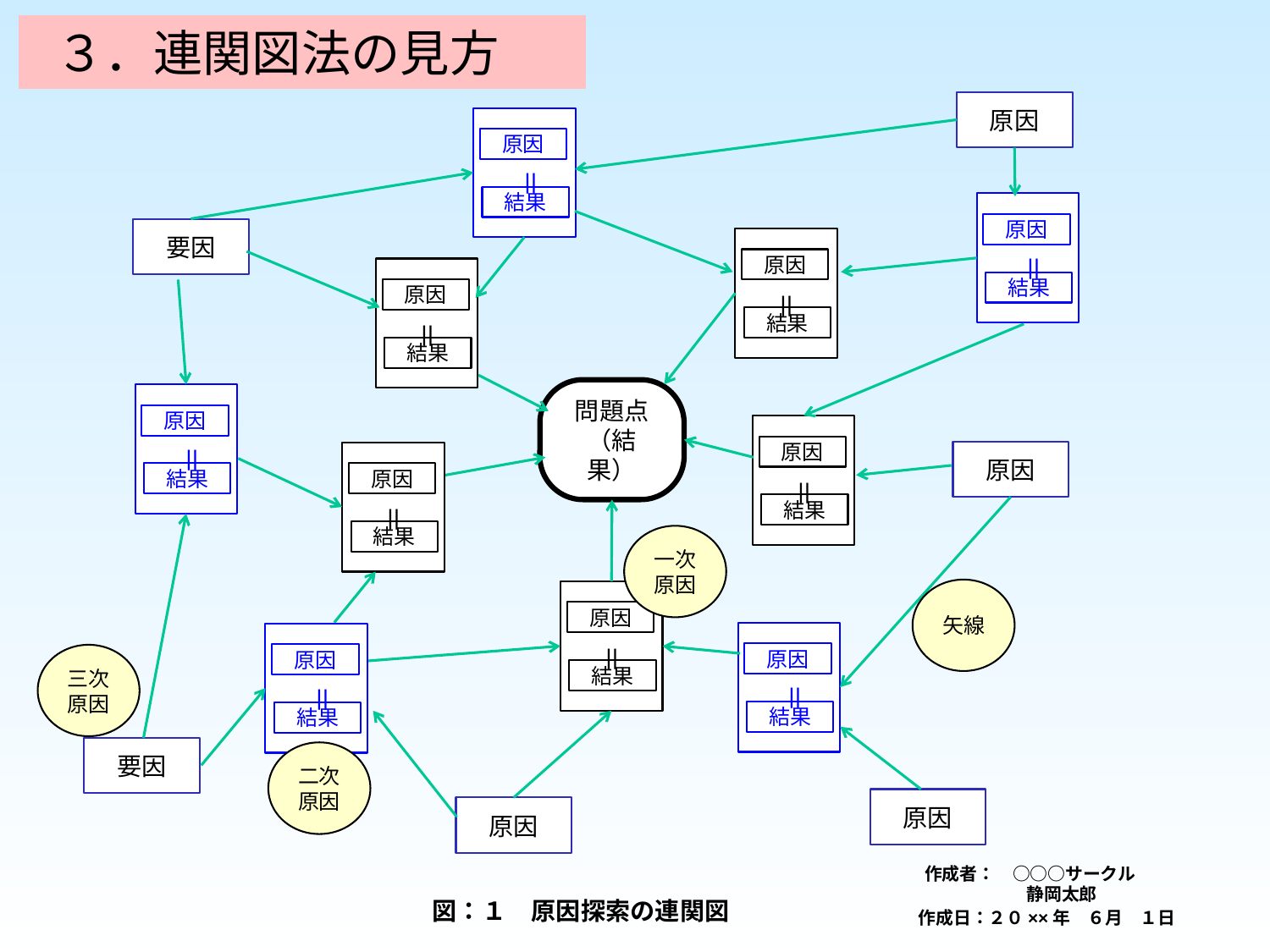

３．連関図法の見方
原因

原因
＝
結果

原因
＝
結果
要因

原因
＝
結果

原因
＝
結果
問題点
（結果）

原因
＝
結果

原因
＝
結果
原因

原因
＝
結果
一次
原因
矢線

原因
＝
結果

原因
＝
結果

原因
＝
結果
三次
原因
要因
二次
原因
原因
原因
作成者：　○○○サークル
静岡太郎
作成日：２０××年　６月　１日
図：１　原因探索の連関図